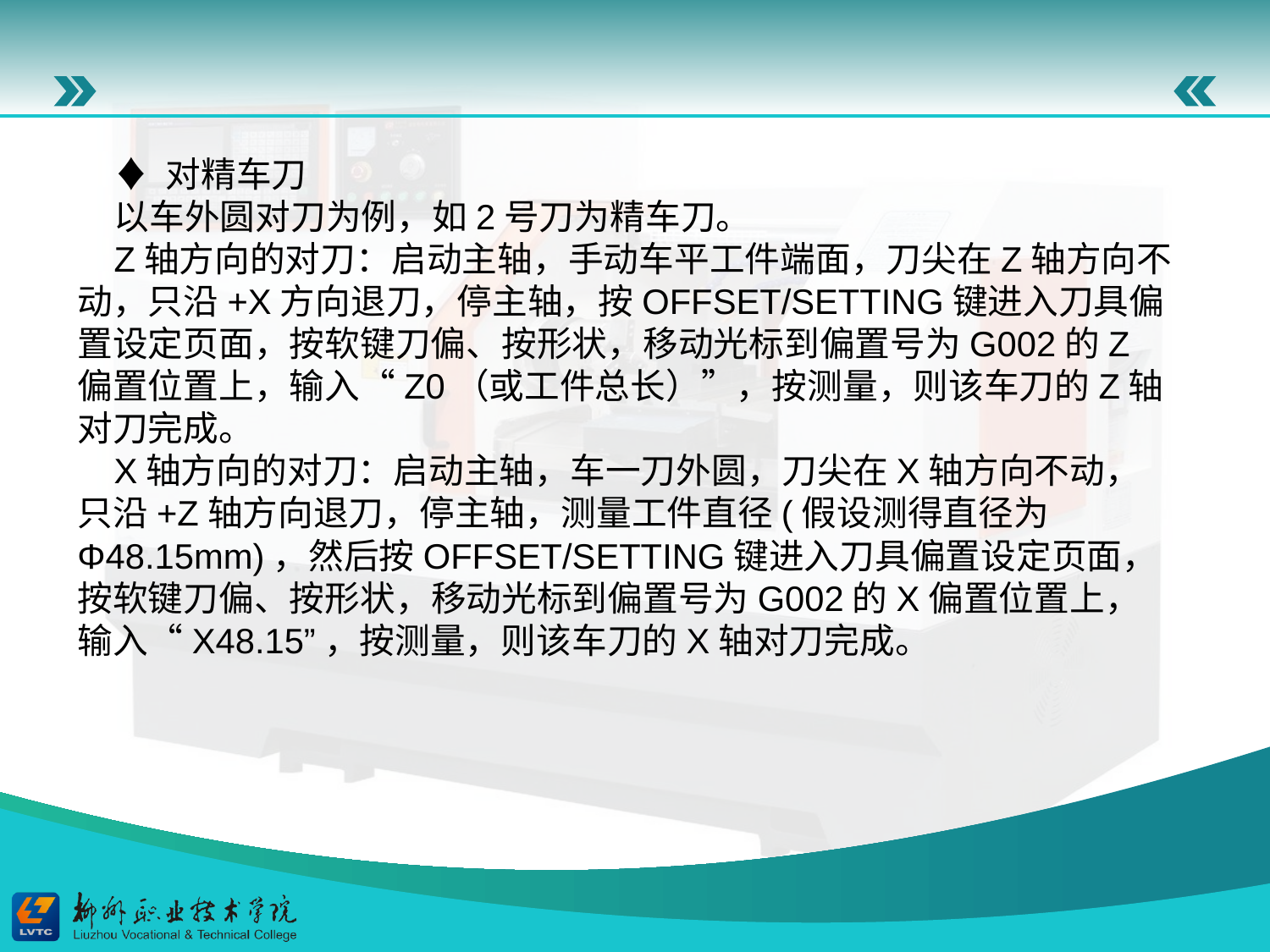

♦ 对精车刀
以车外圆对刀为例，如2号刀为精车刀。
Z轴方向的对刀：启动主轴，手动车平工件端面，刀尖在Z轴方向不动，只沿+X方向退刀，停主轴，按OFFSET/SETTING键进入刀具偏置设定页面，按软键刀偏、按形状，移动光标到偏置号为G002的Z偏置位置上，输入“Z0（或工件总长）”，按测量，则该车刀的Z轴对刀完成。
X轴方向的对刀：启动主轴，车一刀外圆，刀尖在X轴方向不动，只沿+Z轴方向退刀，停主轴，测量工件直径(假设测得直径为Φ48.15mm)，然后按OFFSET/SETTING键进入刀具偏置设定页面，按软键刀偏、按形状，移动光标到偏置号为G002的X偏置位置上，输入“X48.15”，按测量，则该车刀的X轴对刀完成。